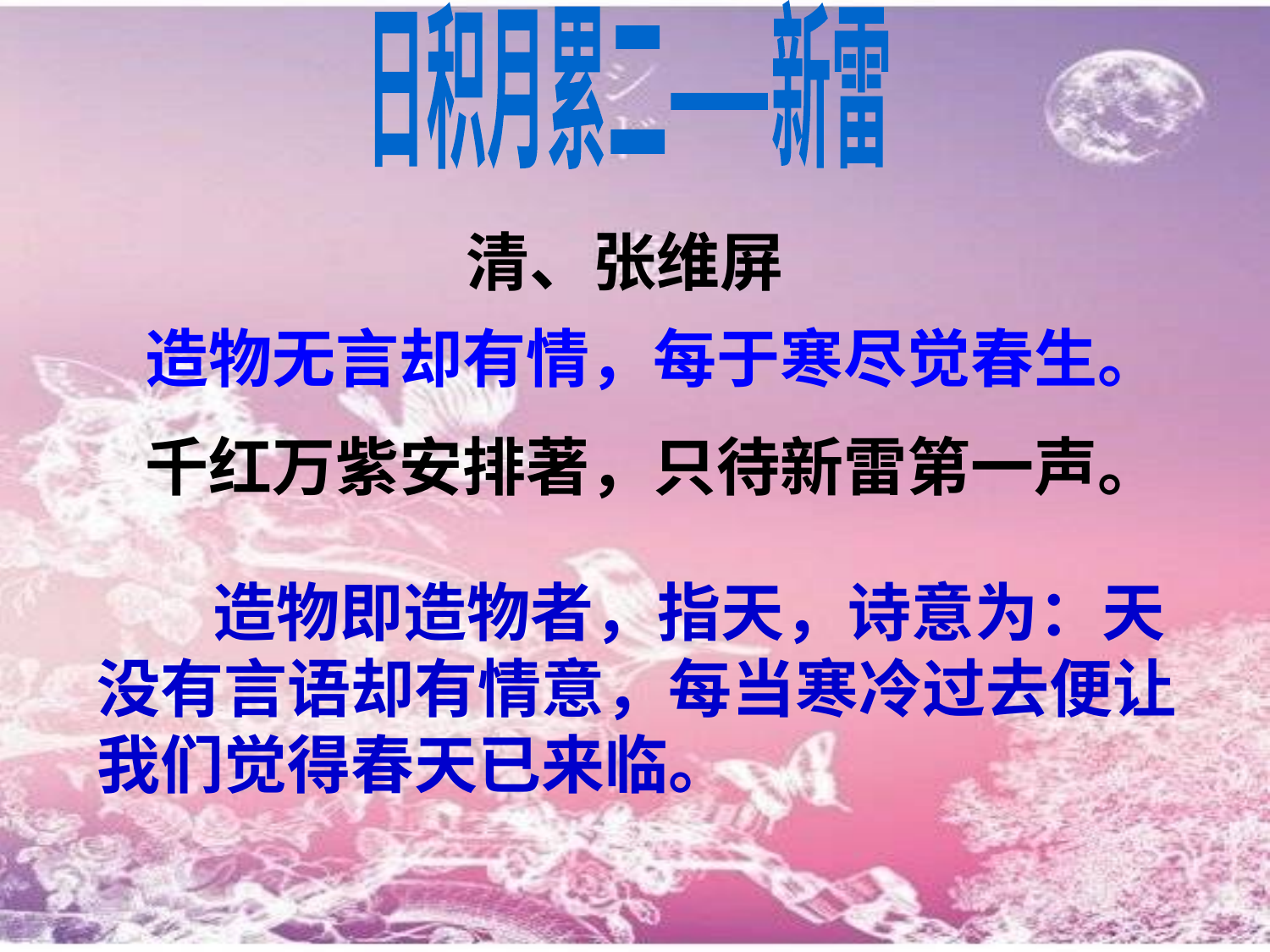

日积月累二——新雷
清、张维屏
造物无言却有情，每于寒尽觉春生。
千红万紫安排著，只待新雷第一声。

       造物即造物者，指天，诗意为：天没有言语却有情意，每当寒冷过去便让我们觉得春天已来临。